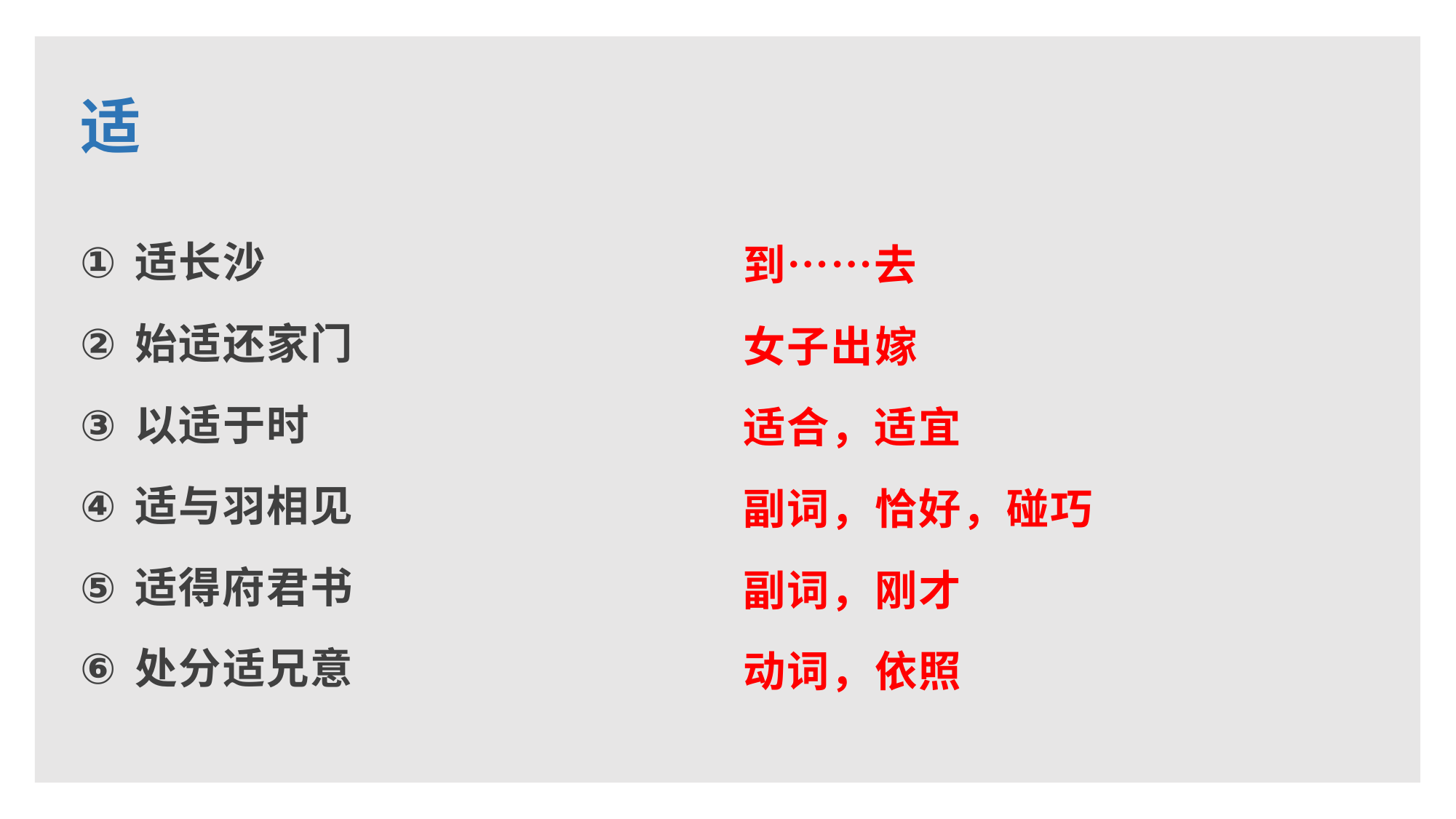

适
适长沙
始适还家门
以适于时
适与羽相见
适得府君书
处分适兄意
到……去
女子出嫁
适合，适宜
副词，恰好，碰巧
副词，刚才
动词，依照